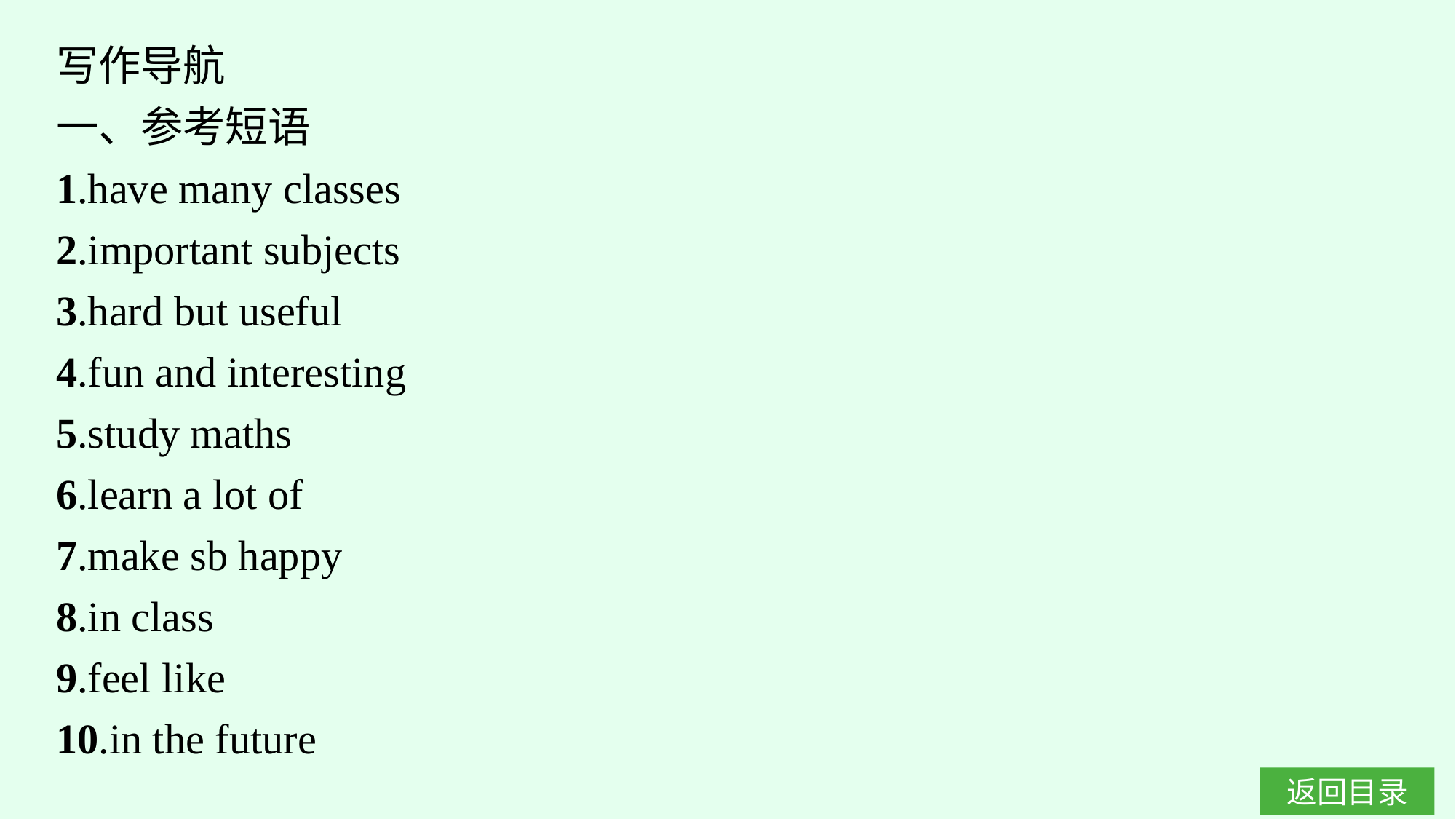

写作导航
一、参考短语
1.have many classes
2.important subjects
3.hard but useful
4.fun and interesting
5.study maths
6.learn a lot of
7.make sb happy
8.in class
9.feel like
10.in the future